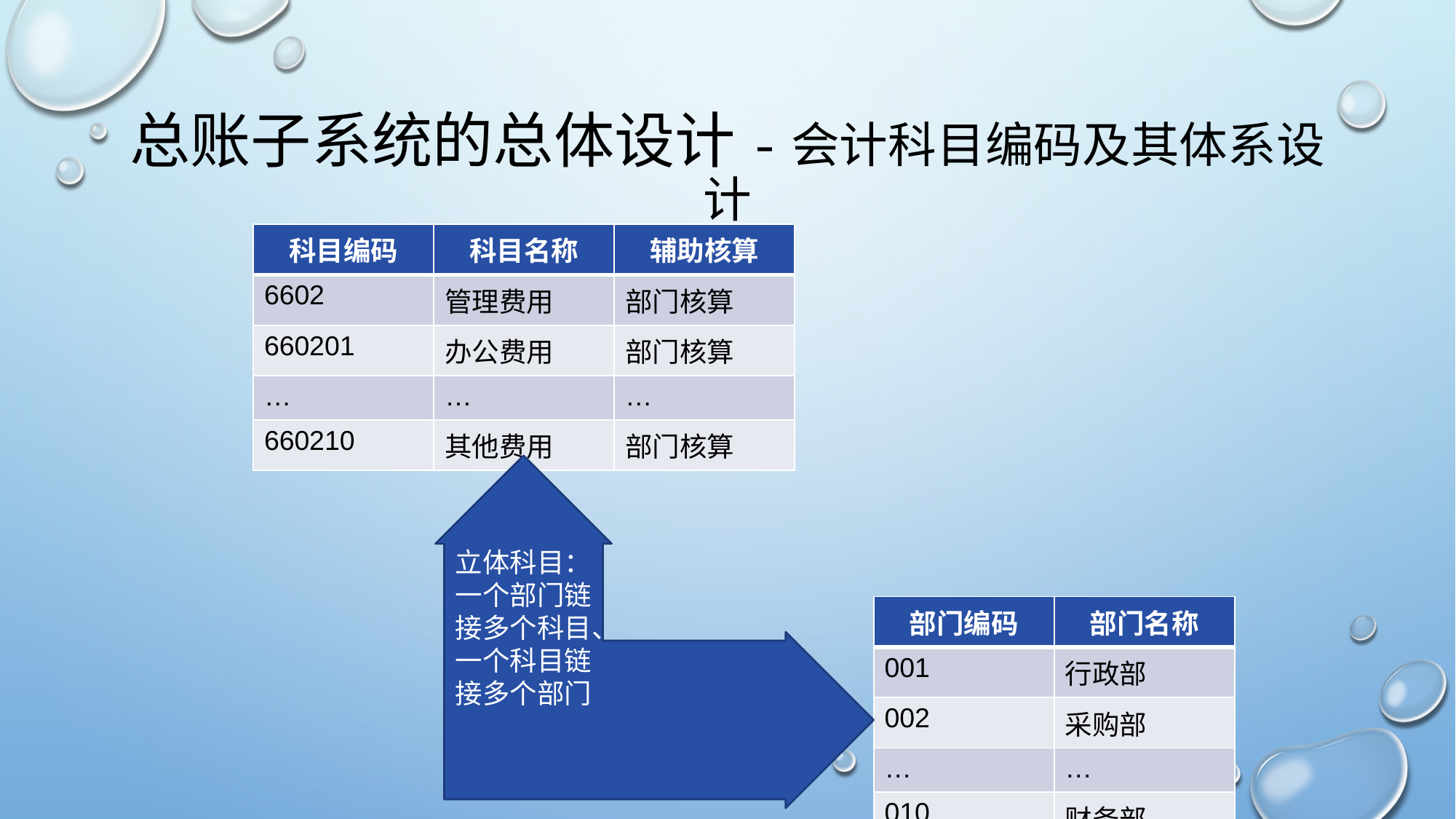

# 总账子系统的总体设计-会计科目编码及其体系设计
| 科目编码 | 科目名称 | 辅助核算 |
| --- | --- | --- |
| 6602 | 管理费用 | 部门核算 |
| 660201 | 办公费用 | 部门核算 |
| … | … | … |
| 660210 | 其他费用 | 部门核算 |
立体科目：一个部门链接多个科目、一个科目链接多个部门
| 部门编码 | 部门名称 |
| --- | --- |
| 001 | 行政部 |
| 002 | 采购部 |
| … | … |
| 010 | 财务部 |